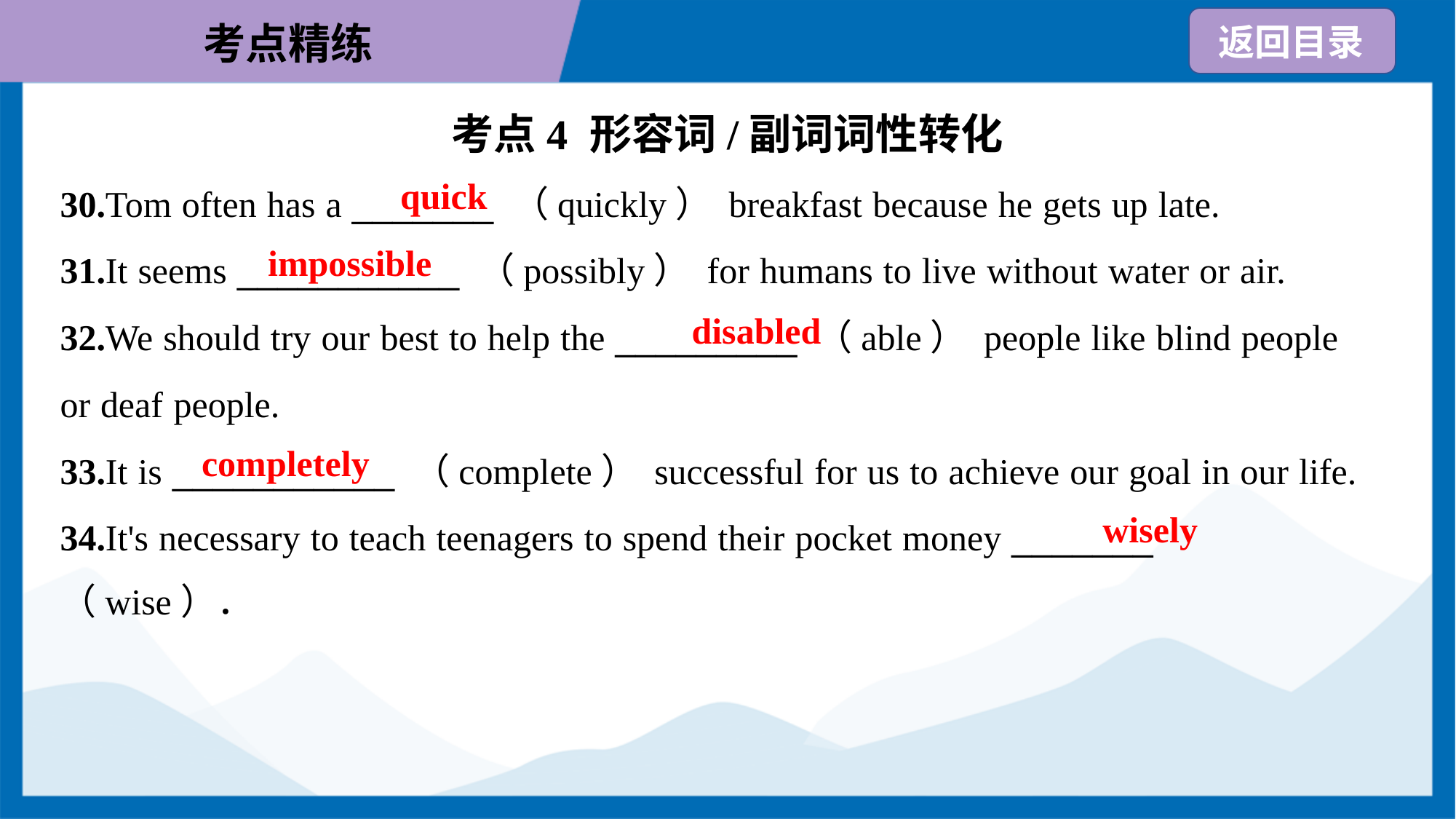

考点4 形容词/副词词性转化
quick
30.Tom often has a _______ （quickly） breakfast because he gets up late.
31.It seems ___________ （possibly） for humans to live without water or air.
32.We should try our best to help the _________ （able） people like blind people
or deaf people.
33.It is ___________ （complete） successful for us to achieve our goal in our life.
34.It's necessary to teach teenagers to spend their pocket money _______
（wise）．
impossible
disabled
completely
wisely